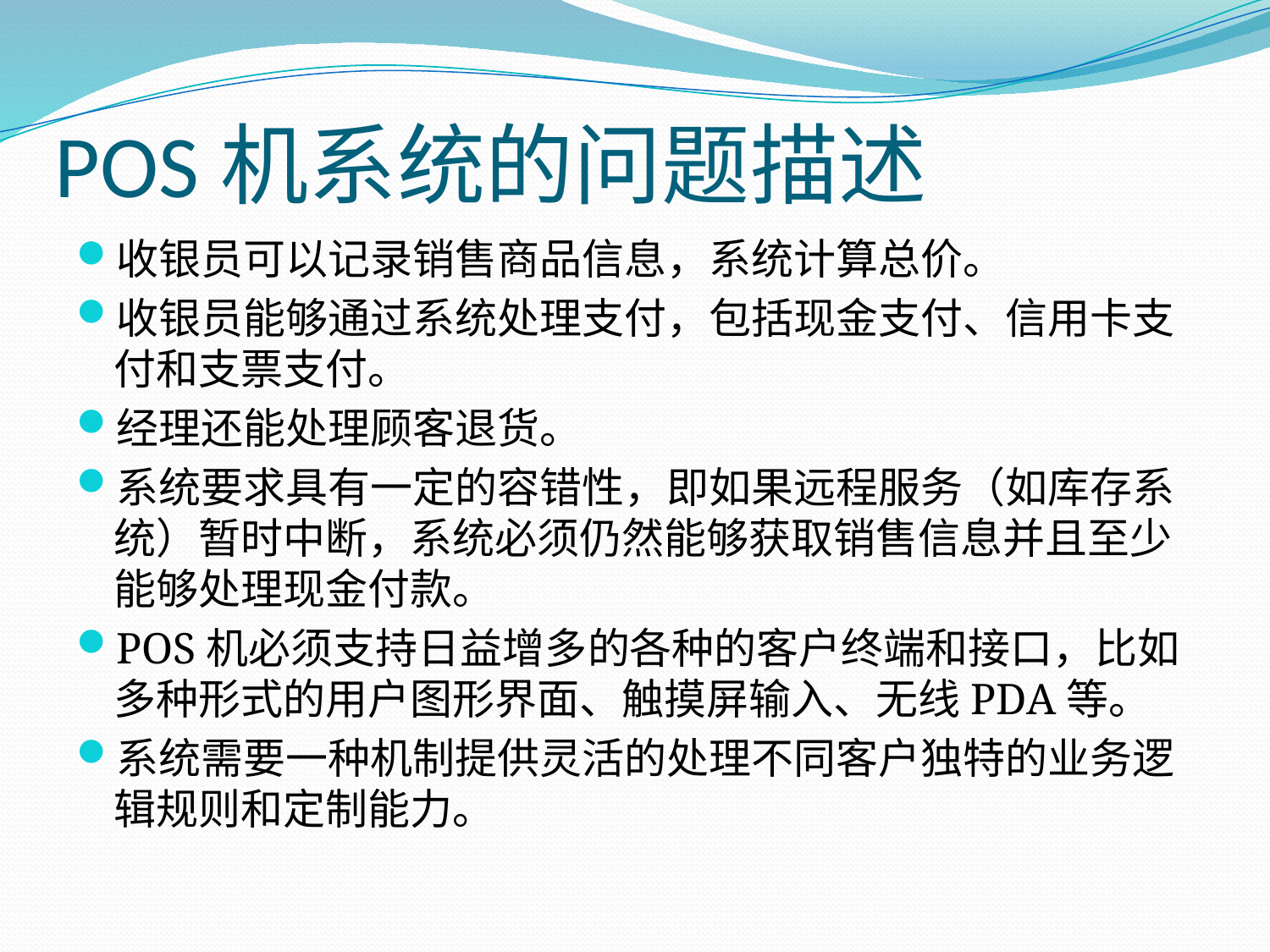

# POS机系统的问题描述
收银员可以记录销售商品信息，系统计算总价。
收银员能够通过系统处理支付，包括现金支付、信用卡支付和支票支付。
经理还能处理顾客退货。
系统要求具有一定的容错性，即如果远程服务（如库存系统）暂时中断，系统必须仍然能够获取销售信息并且至少能够处理现金付款。
POS机必须支持日益增多的各种的客户终端和接口，比如多种形式的用户图形界面、触摸屏输入、无线PDA等。
系统需要一种机制提供灵活的处理不同客户独特的业务逻辑规则和定制能力。